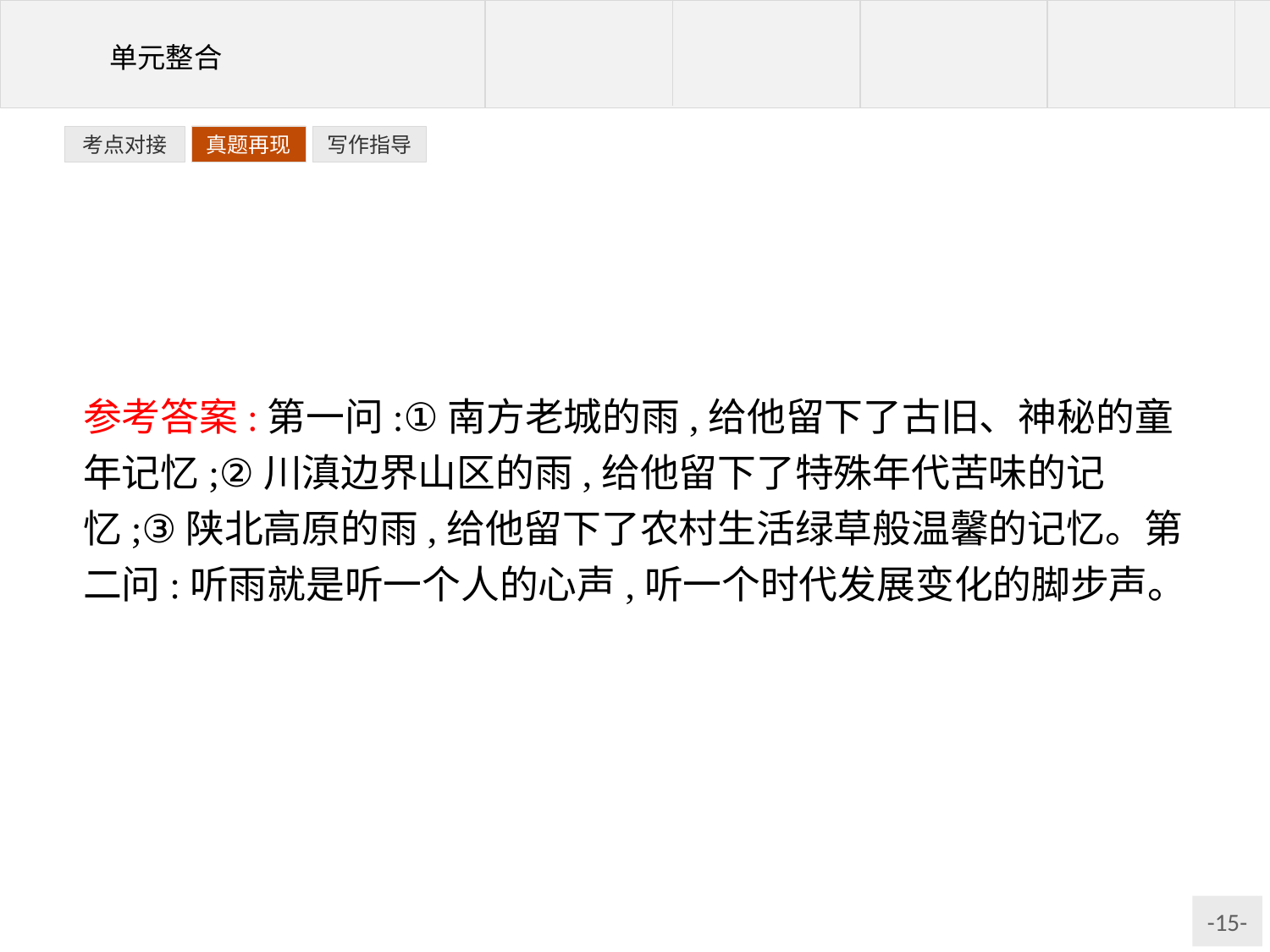

写作指导
考点对接
真题再现
参考答案:第一问:①南方老城的雨,给他留下了古旧、神秘的童年记忆;②川滇边界山区的雨,给他留下了特殊年代苦味的记忆;③陕北高原的雨,给他留下了农村生活绿草般温馨的记忆。第二问:听雨就是听一个人的心声,听一个时代发展变化的脚步声。